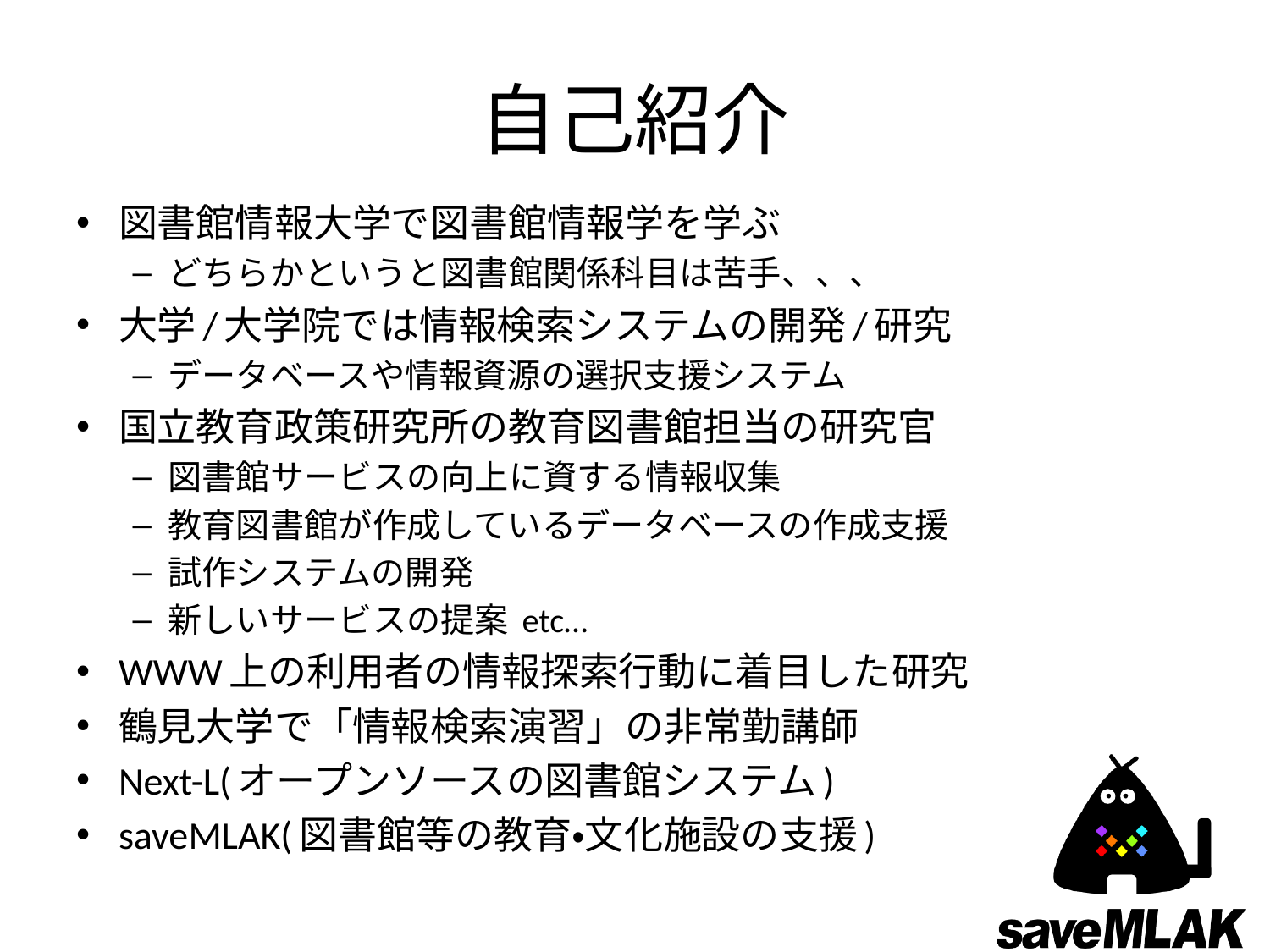

# 自己紹介
図書館情報大学で図書館情報学を学ぶ
どちらかというと図書館関係科目は苦手、、、
大学/大学院では情報検索システムの開発/研究
データベースや情報資源の選択支援システム
国立教育政策研究所の教育図書館担当の研究官
図書館サービスの向上に資する情報収集
教育図書館が作成しているデータベースの作成支援
試作システムの開発
新しいサービスの提案 etc…
WWW上の利用者の情報探索行動に着目した研究
鶴見大学で「情報検索演習」の非常勤講師
Next-L(オープンソースの図書館システム)
saveMLAK(図書館等の教育・文化施設の支援)